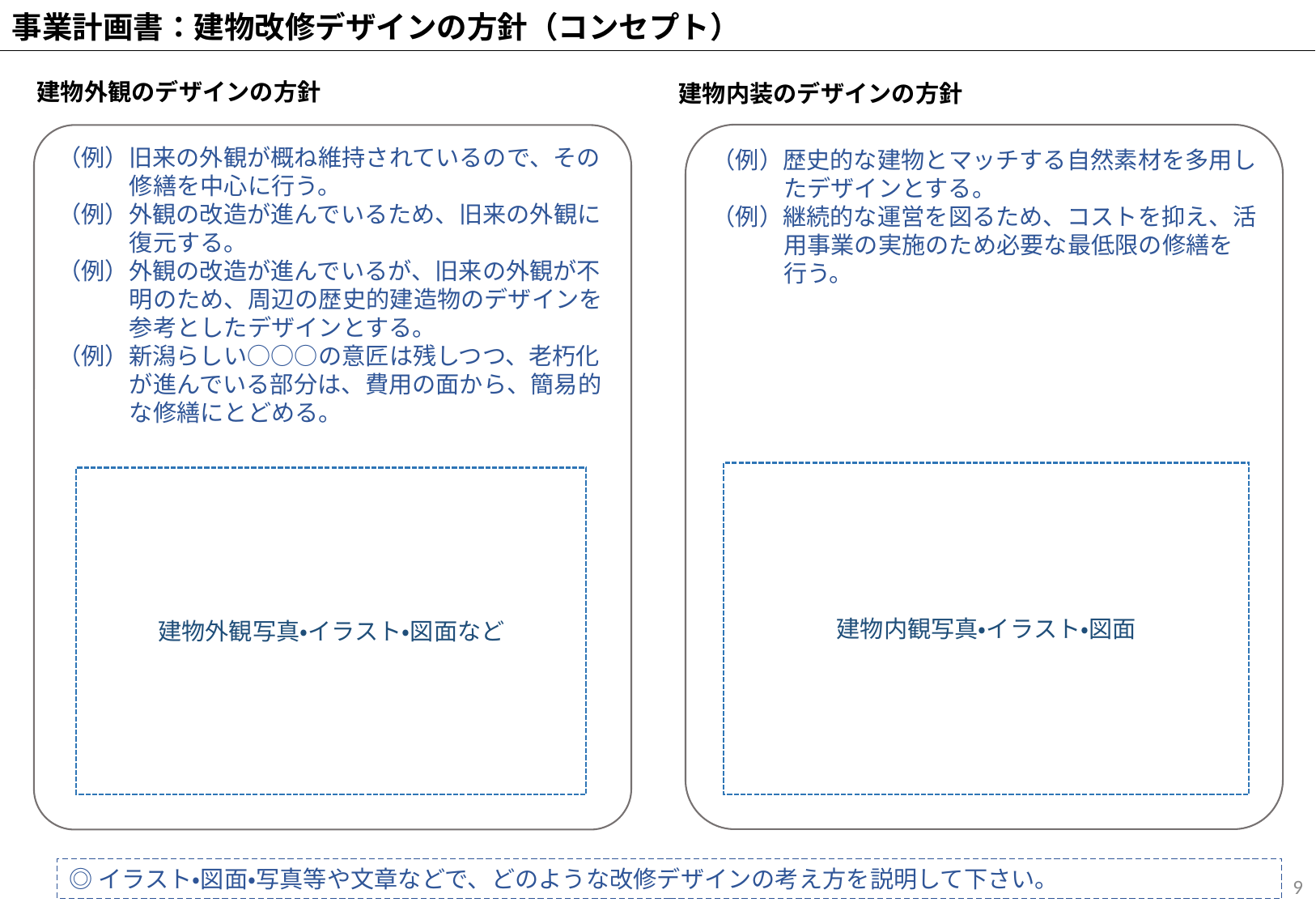

事業計画書：建物改修デザインの方針（コンセプト）
建物外観のデザインの方針
建物内装のデザインの方針
（例）歴史的な建物とマッチする自然素材を多用したデザインとする。
（例）継続的な運営を図るため、コストを抑え、活用事業の実施のため必要な最低限の修繕を行う。
（例）旧来の外観が概ね維持されているので、その修繕を中心に行う。
（例）外観の改造が進んでいるため、旧来の外観に復元する。
（例）外観の改造が進んでいるが、旧来の外観が不明のため、周辺の歴史的建造物のデザインを参考としたデザインとする。
（例）新潟らしい○○○の意匠は残しつつ、老朽化が進んでいる部分は、費用の面から、簡易的な修繕にとどめる。
建物内観写真・イラスト・図面
建物外観写真・イラスト・図面など
◎イラスト・図面・写真等や文章などで、どのような改修デザインの考え方を説明して下さい。
9